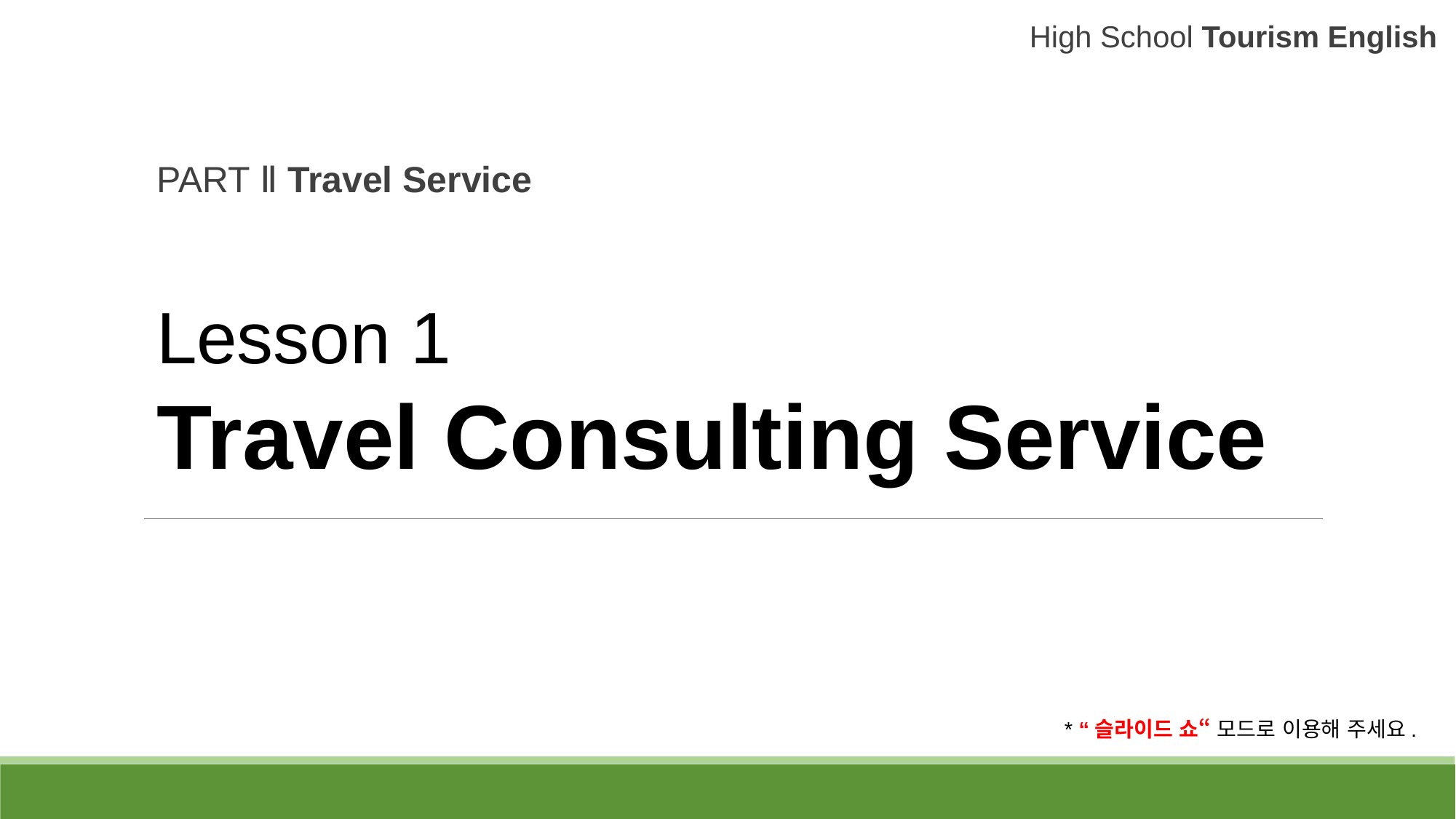

High School Tourism English
PART Ⅱ Travel Service
# Lesson 1 Travel Consulting Service
* “슬라이드 쇼“ 모드로 이용해 주세요.